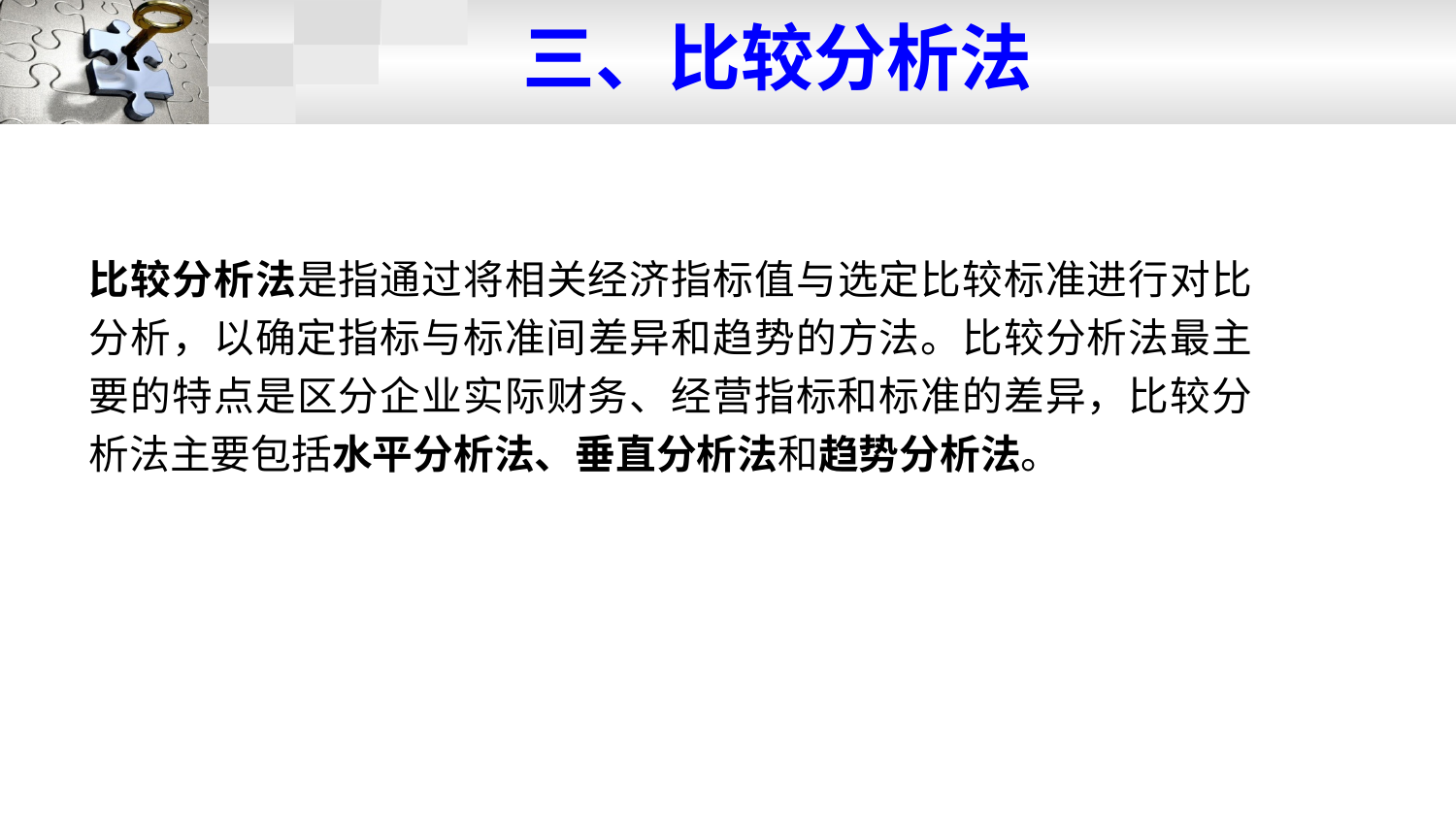

# 三、比较分析法
比较分析法是指通过将相关经济指标值与选定比较标准进行对比分析，以确定指标与标准间差异和趋势的方法。比较分析法最主要的特点是区分企业实际财务、经营指标和标准的差异，比较分析法主要包括水平分析法、垂直分析法和趋势分析法。